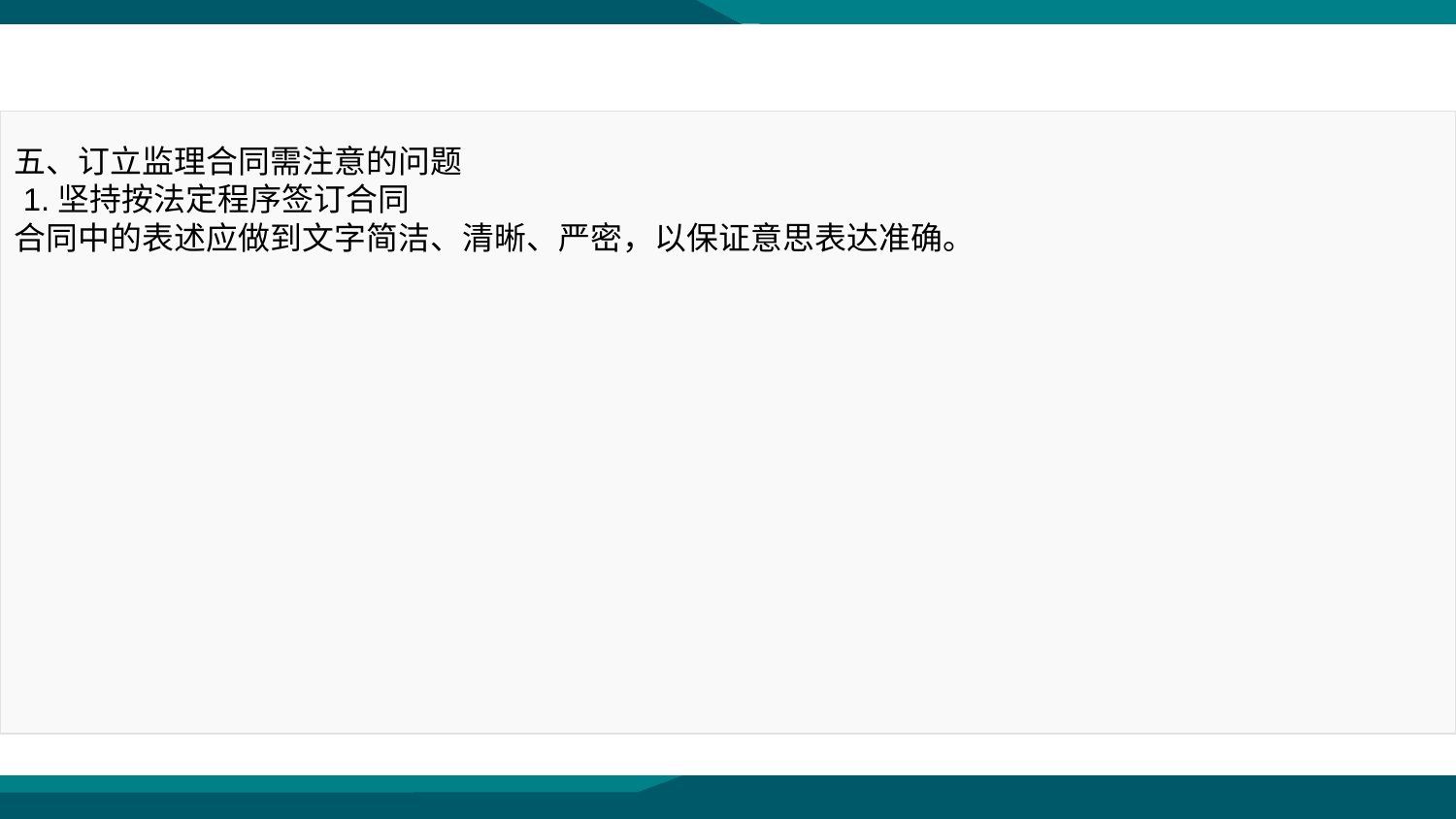

五、订立监理合同需注意的问题
 1.坚持按法定程序签订合同
合同中的表述应做到文字简洁、清晰、严密，以保证意思表达准确。